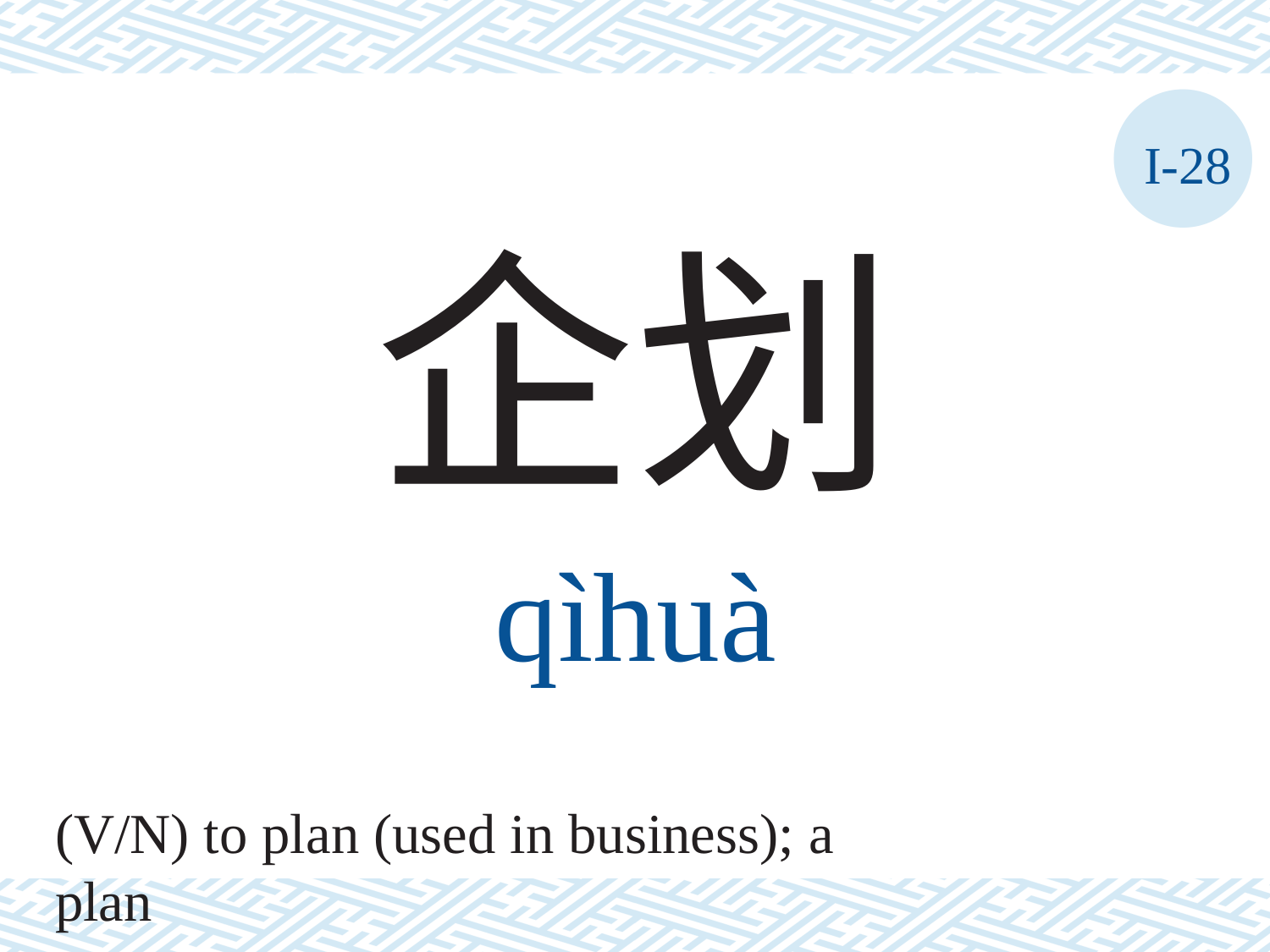

I-28
企划
qìhuà
(V/N) to plan (used in business); a plan